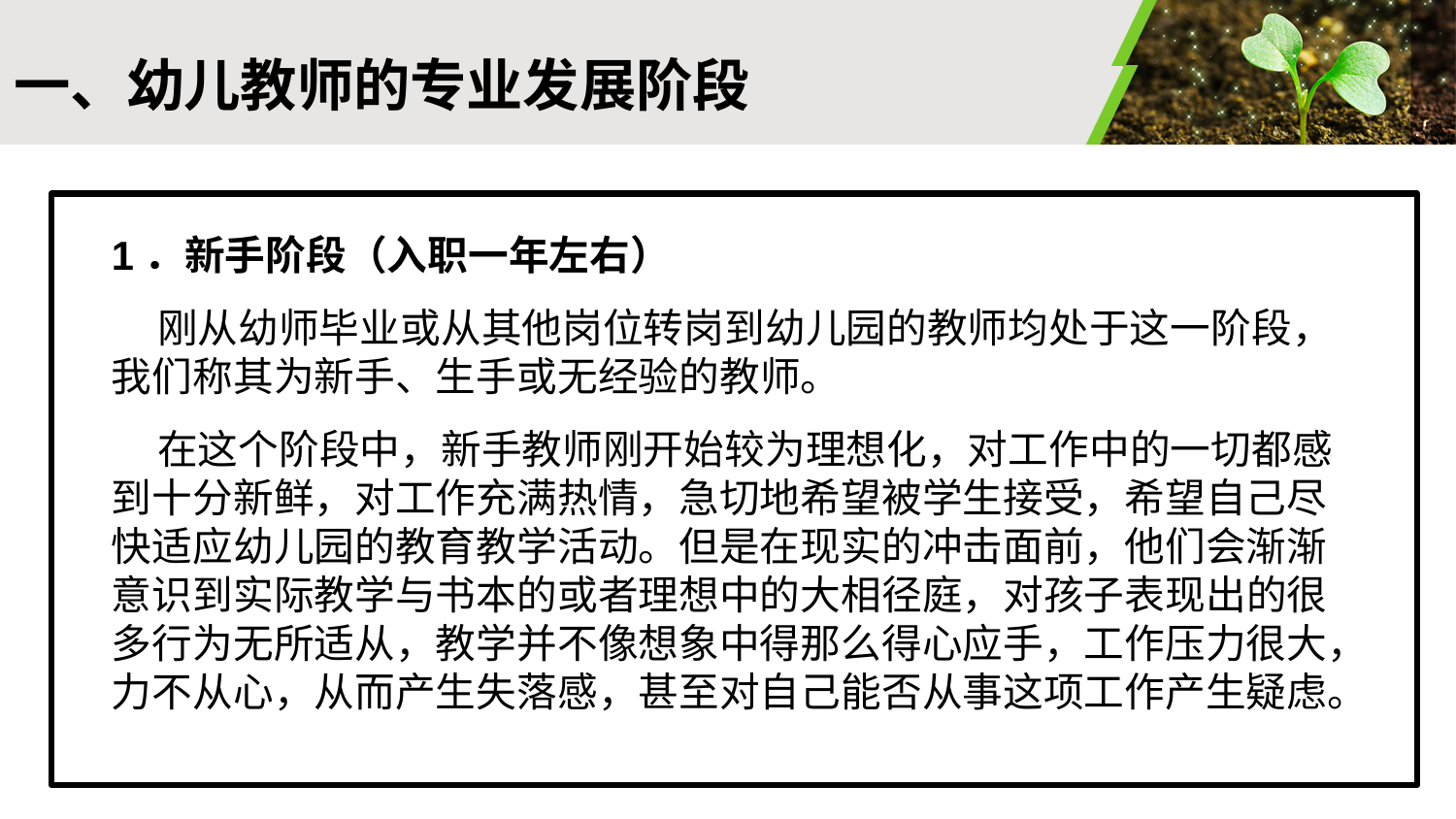

#
一、幼儿教师的专业发展阶段

1．新手阶段（入职一年左右）
    刚从幼师毕业或从其他岗位转岗到幼儿园的教师均处于这一阶段，我们称其为新手、生手或无经验的教师。
    在这个阶段中，新手教师刚开始较为理想化，对工作中的一切都感到十分新鲜，对工作充满热情，急切地希望被学生接受，希望自己尽快适应幼儿园的教育教学活动。但是在现实的冲击面前，他们会渐渐意识到实际教学与书本的或者理想中的大相径庭，对孩子表现出的很多行为无所适从，教学并不像想象中得那么得心应手，工作压力很大，力不从心，从而产生失落感，甚至对自己能否从事这项工作产生疑虑。